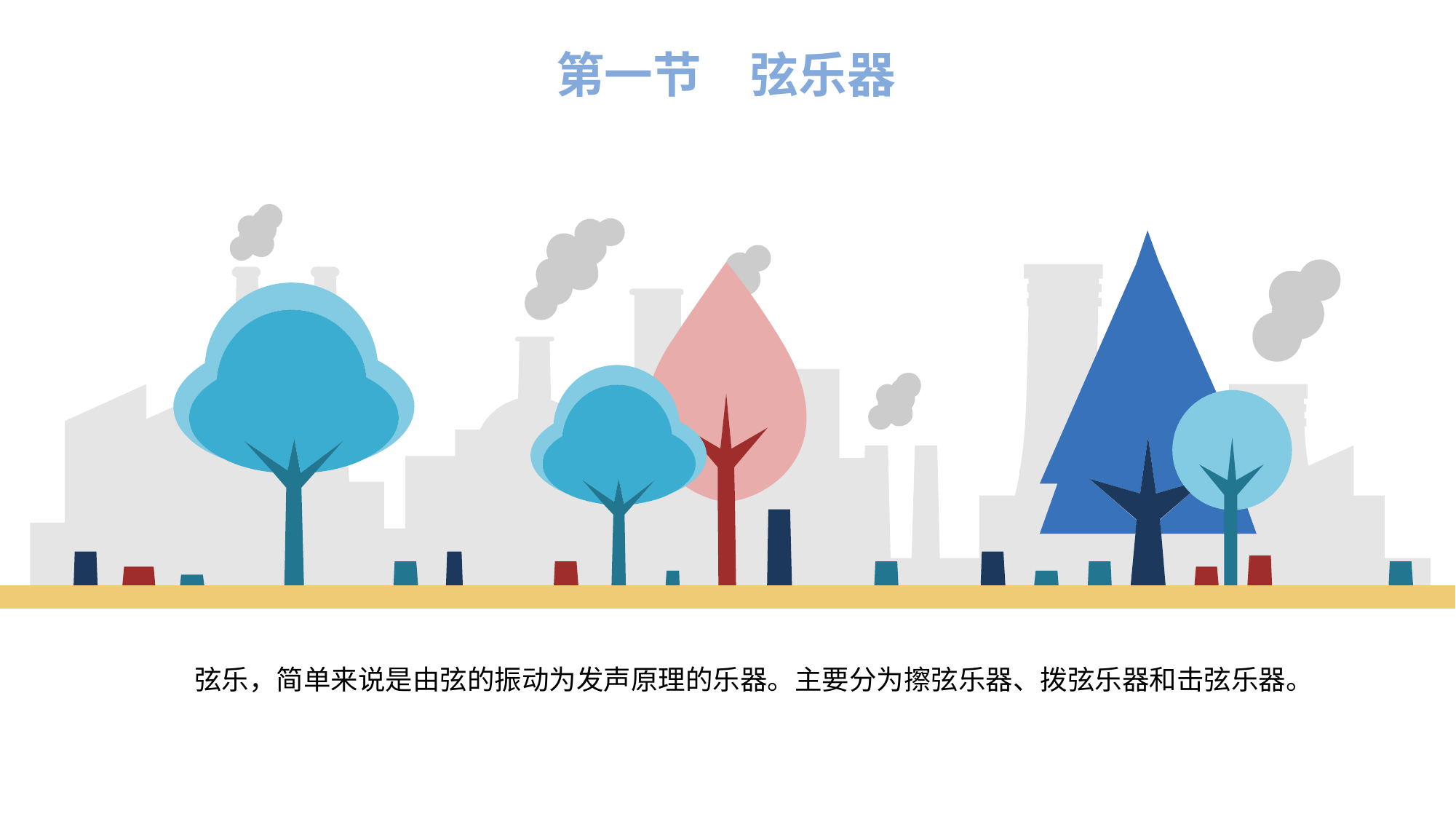

第一节　弦乐器

弦乐，简单来说是由弦的振动为发声原理的乐器。主要分为擦弦乐器、拨弦乐器和击弦乐器。